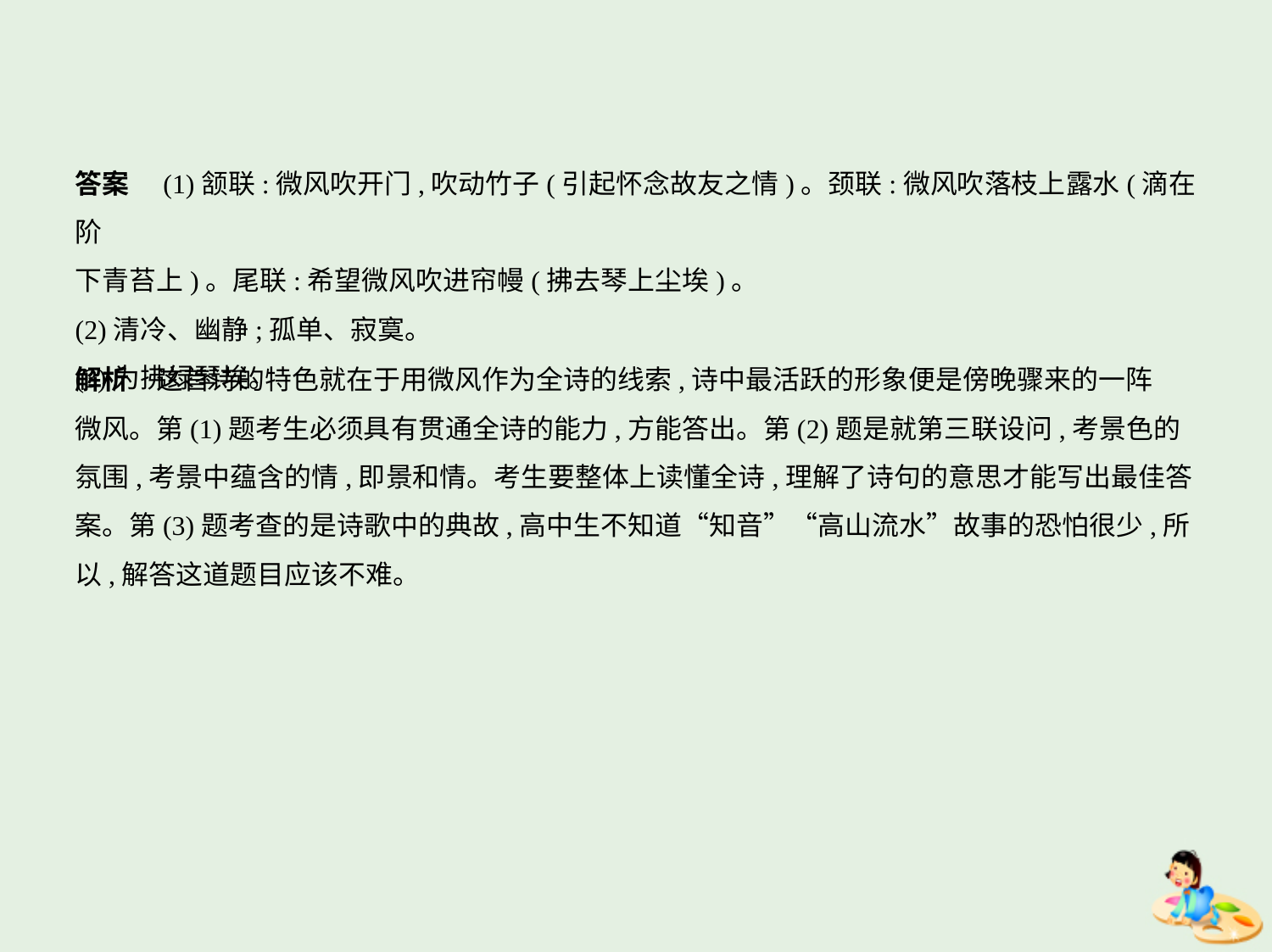

答案　(1)颔联:微风吹开门,吹动竹子(引起怀念故友之情)。颈联:微风吹落枝上露水(滴在阶
下青苔上)。尾联:希望微风吹进帘幔(拂去琴上尘埃)。
(2)清冷、幽静;孤单、寂寞。
(3)为拂绿琴埃。
解析　这首诗的特色就在于用微风作为全诗的线索,诗中最活跃的形象便是傍晚骤来的一阵
微风。第(1)题考生必须具有贯通全诗的能力,方能答出。第(2)题是就第三联设问,考景色的
氛围,考景中蕴含的情,即景和情。考生要整体上读懂全诗,理解了诗句的意思才能写出最佳答
案。第(3)题考查的是诗歌中的典故,高中生不知道“知音”“高山流水”故事的恐怕很少,所
以,解答这道题目应该不难。